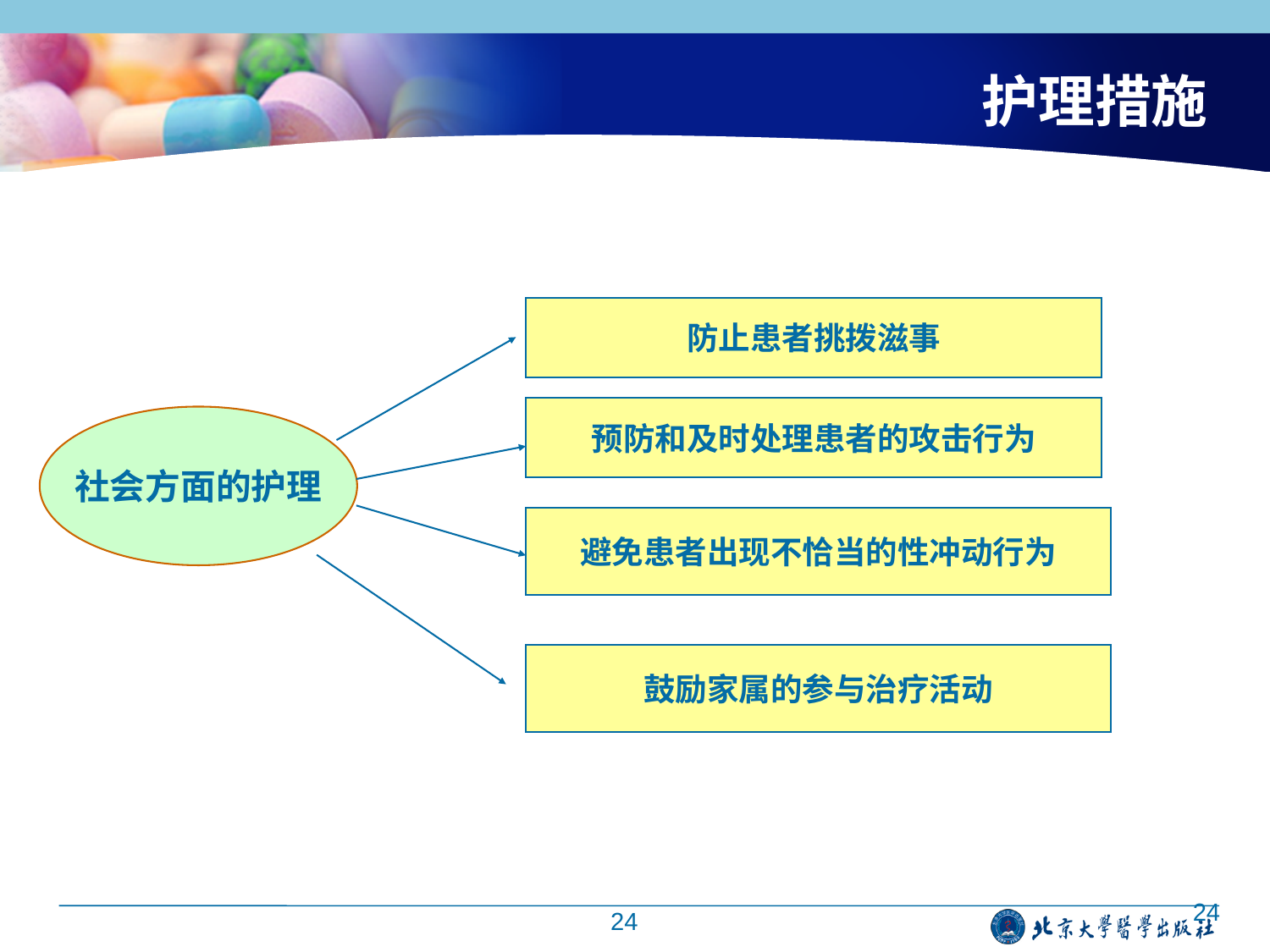

护理措施
防止患者挑拨滋事

预防和及时处理患者的攻击行为
社会方面的护理

避免患者出现不恰当的性冲动行为

鼓励家属的参与治疗活动
24
24